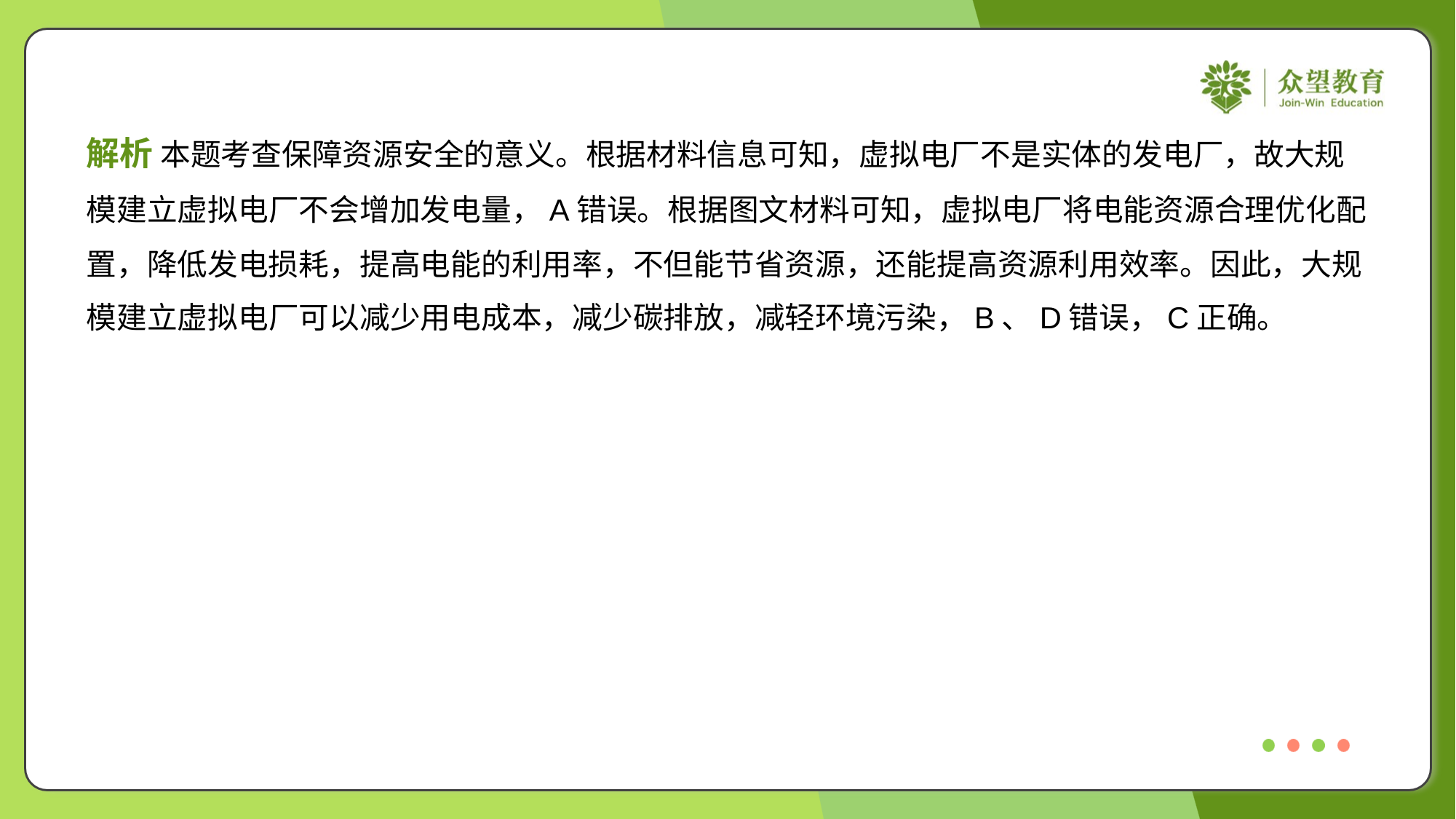

解析 本题考查保障资源安全的意义。根据材料信息可知，虚拟电厂不是实体的发电厂，故大规
模建立虚拟电厂不会增加发电量，A错误。根据图文材料可知，虚拟电厂将电能资源合理优化配
置，降低发电损耗，提高电能的利用率，不但能节省资源，还能提高资源利用效率。因此，大规
模建立虚拟电厂可以减少用电成本，减少碳排放，减轻环境污染，B、D错误，C正确。